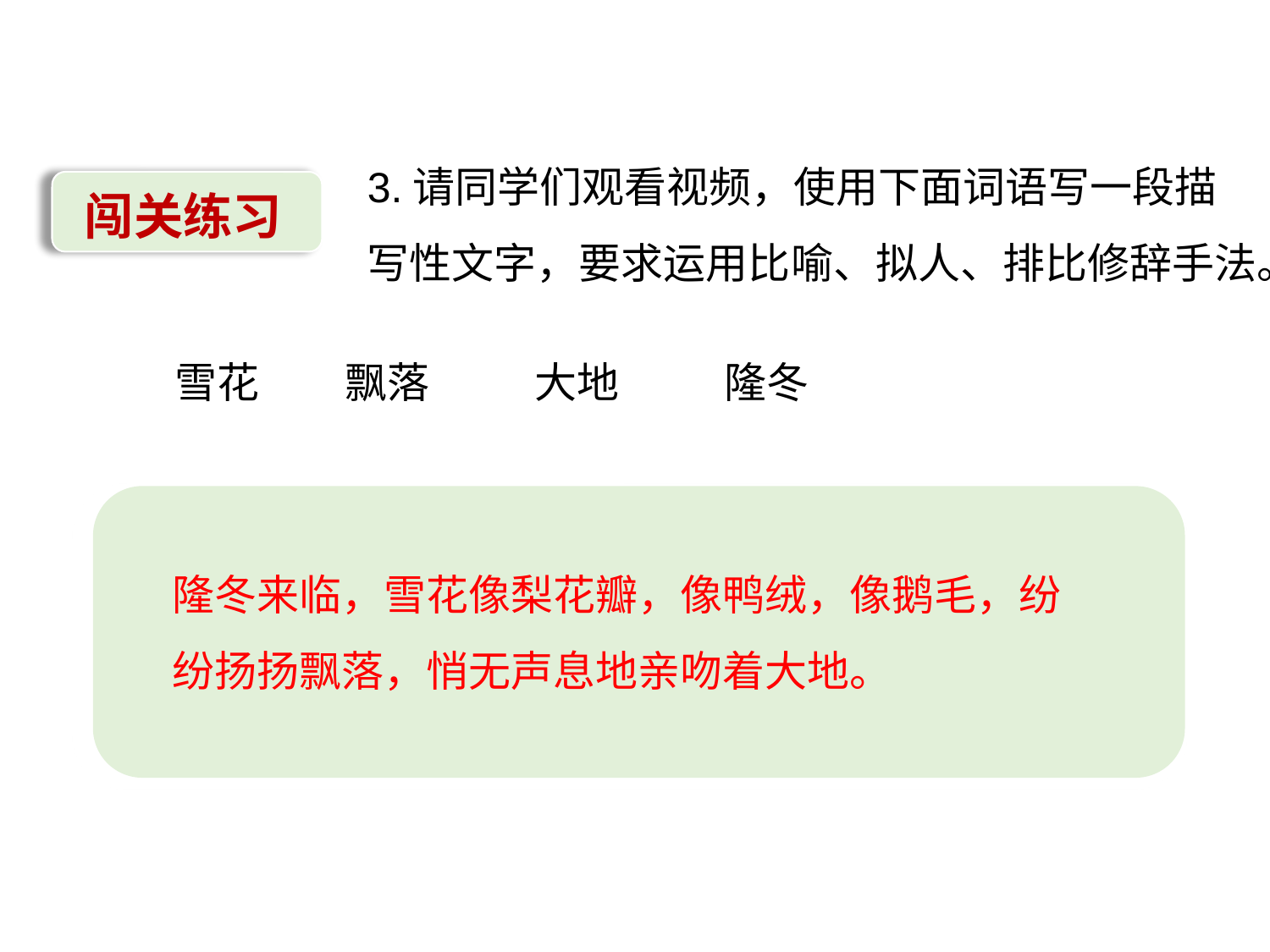

3.请同学们观看视频，使用下面词语写一段描写性文字，要求运用比喻、拟人、排比修辞手法。

闯关练习
雪花         飘落           大地           隆冬

隆冬来临，雪花像梨花瓣，像鸭绒，像鹅毛，纷纷扬扬飘落，悄无声息地亲吻着大地。